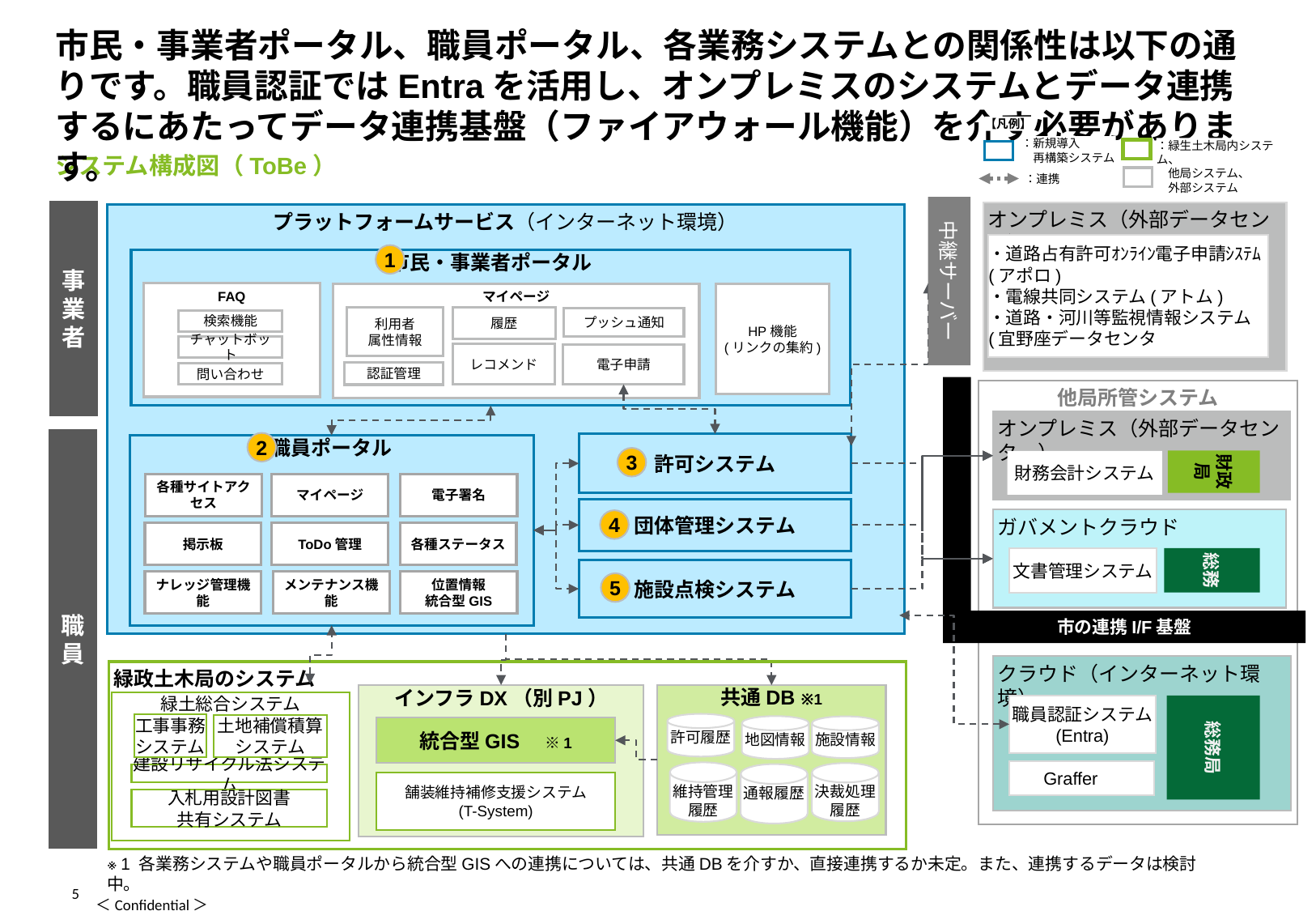

# 市民・事業者ポータル、職員ポータル、各業務システムとの関係性は以下の通りです。職員認証ではEntraを活用し、オンプレミスのシステムとデータ連携するにあたってデータ連携基盤（ファイアウォール機能）を介す必要があります。
【凡例】
：新規導入
　再構築システム
：緑生土木局内システム、
　他局システム、
　外部システム

：業務
：連携
システム構成図（ToBe）
中継サーバー
事業者
オンプレミス（外部データセンタ）
・道路占有許可ｵﾝﾗｲﾝ電子申請ｼｽﾃﾑ(アポロ)
・電線共同システム(アトム)
・道路・河川等監視情報システム(宜野座データセンタ
プラットフォームサービス（インターネット環境）
1
市民・事業者ポータル
FAQ
検索機能
チャットボット
問い合わせ
マイページ
利用者
属性情報
履歴
プッシュ通知
レコメンド
電子申請
認証管理
HP機能
(リンクの集約)

他局所管システム
オンプレミス（外部データセンター）
財政局
財務会計システム
ガバメントクラウド
総務
文書管理システム
市の連携I/F基盤
クラウド（インターネット環境）
総務局
職員認証システム
(Entra)
Graffer
職員
2
許可システム
職員ポータル
各種サイトアクセス
マイページ
電子署名
掲示板
ToDo管理
各種ステータス
ナレッジ管理機能
メンテナンス機能
位置情報
統合型GIS
3
団体管理システム
4
施設点検システム
5
緑政土木局のシステム
インフラDX（別PJ）
統合型GIS　※1
舗装維持補修支援システム
(T-System)
共通DB ※1
緑土総合システム
工事事務システム
土地補償積算システム
建設リサイクル法システム
入札用設計図書
共有システム
許可履歴
地図情報
施設情報
維持管理履歴
決裁処理履歴
通報履歴
※1 各業務システムや職員ポータルから統合型GISへの連携については、共通DBを介すか、直接連携するか未定。また、連携するデータは検討中。
5
＜Confidential＞